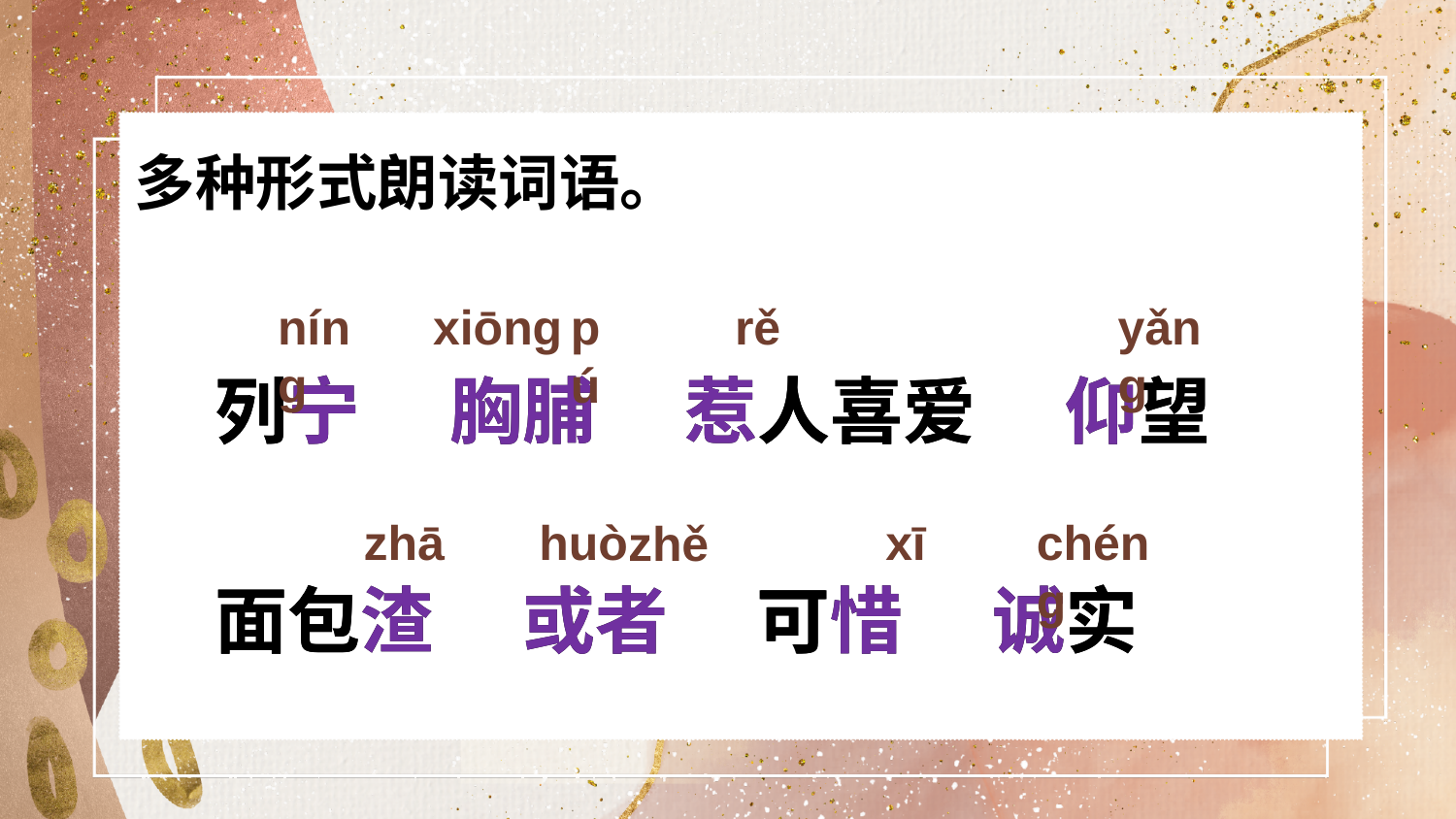

多种形式朗读词语。
nínɡ
xiōnɡ
pú
rě
yǎnɡ
列宁　 胸脯　 惹人喜爱 　仰望

面包渣　 或者　 可惜 　诚实
列宁　 胸脯　 惹人喜爱 　仰望

面包渣　 或者　 可惜 　诚实
zhā
chénɡ
xī
huò
zhě